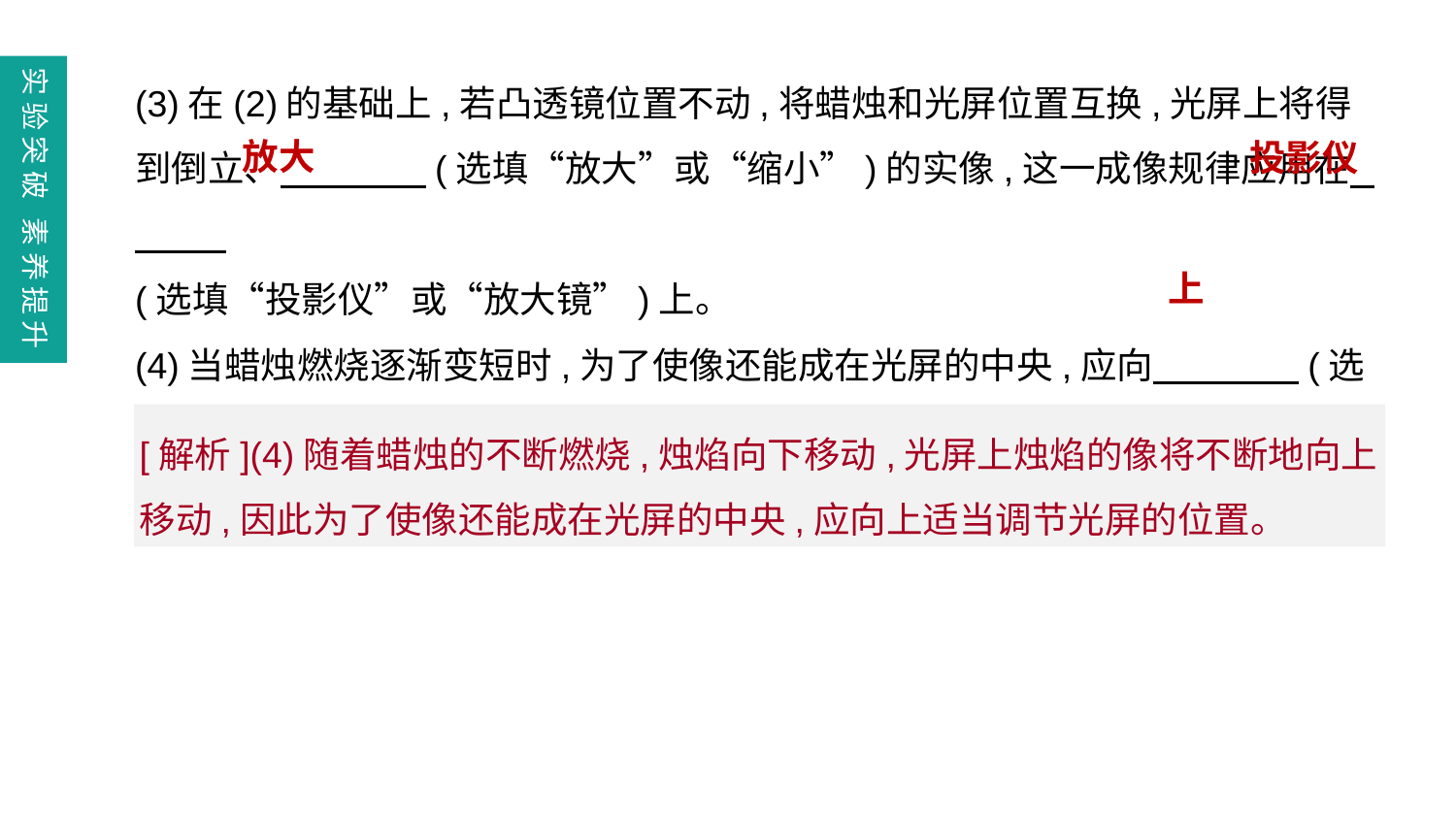

(3)在(2)的基础上,若凸透镜位置不动,将蜡烛和光屏位置互换,光屏上将得到倒立、　　　　(选填“放大”或“缩小”)的实像,这一成像规律应用在
(选填“投影仪”或“放大镜”)上。
(4)当蜡烛燃烧逐渐变短时,为了使像还能成在光屏的中央,应向　　　　(选填“上”或“下”)适当调节光屏的位置。

实验突破 素养提升
放大
投影仪
上
[解析](4)随着蜡烛的不断燃烧,烛焰向下移动,光屏上烛焰的像将不断地向上移动,因此为了使像还能成在光屏的中央,应向上适当调节光屏的位置。